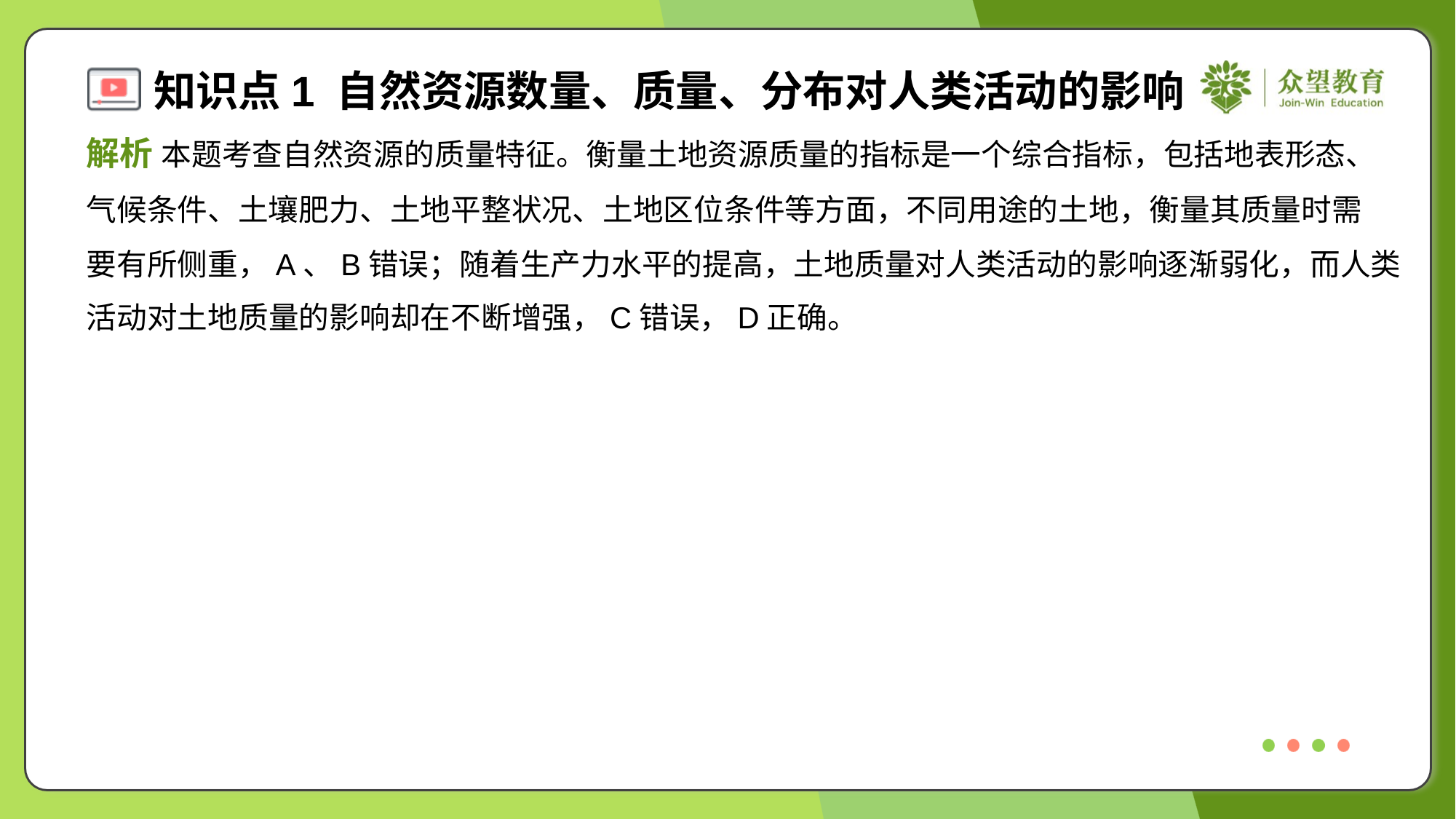

解析 本题考查自然资源的质量特征。衡量土地资源质量的指标是一个综合指标，包括地表形态、
气候条件、土壤肥力、土地平整状况、土地区位条件等方面，不同用途的土地，衡量其质量时需
要有所侧重，A、B错误；随着生产力水平的提高，土地质量对人类活动的影响逐渐弱化，而人类
活动对土地质量的影响却在不断增强，C错误，D正确。